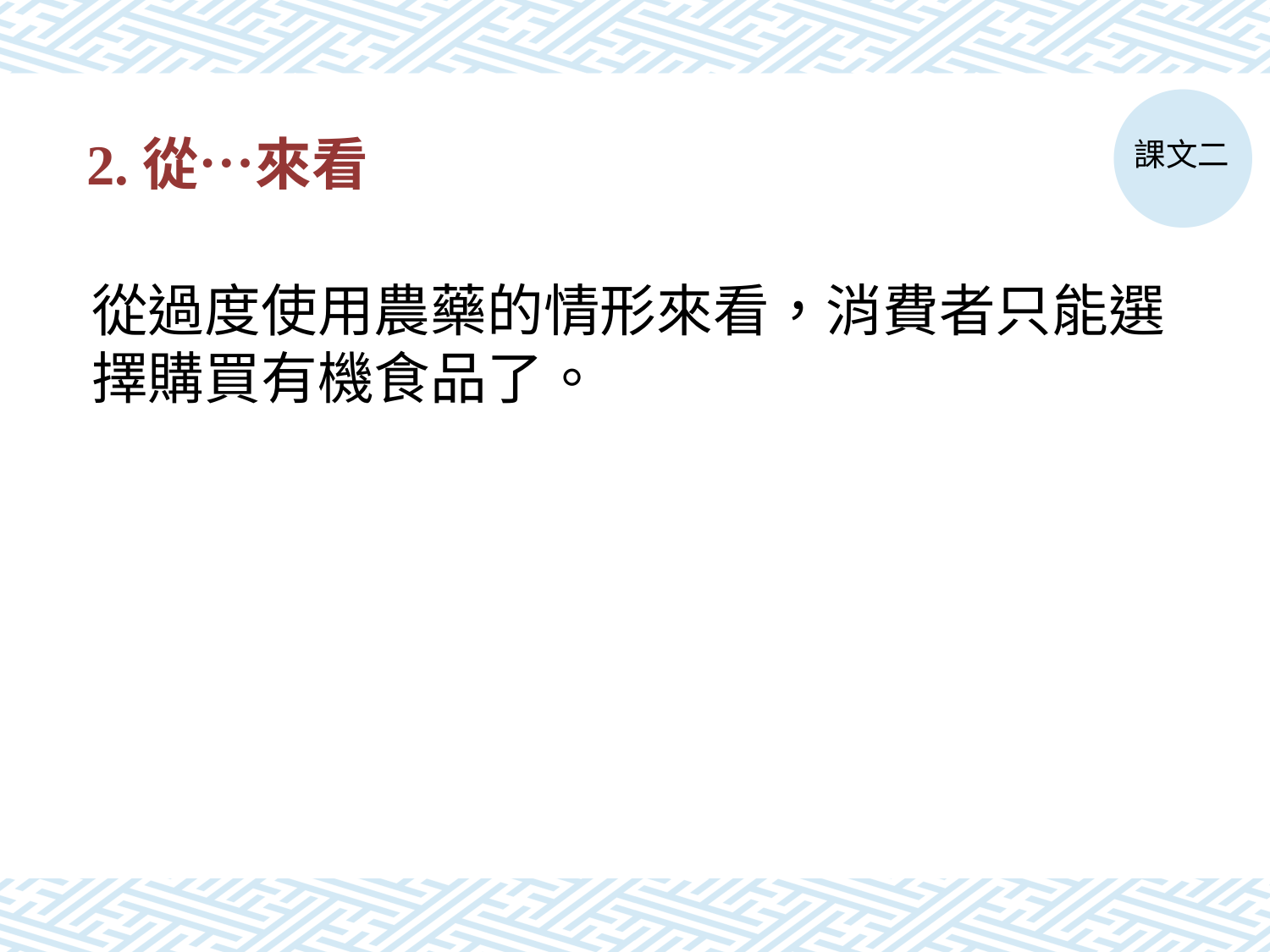

課文二
# 2.從…來看
從過度使用農藥的情形來看，消費者只能選擇購買有機食品了。